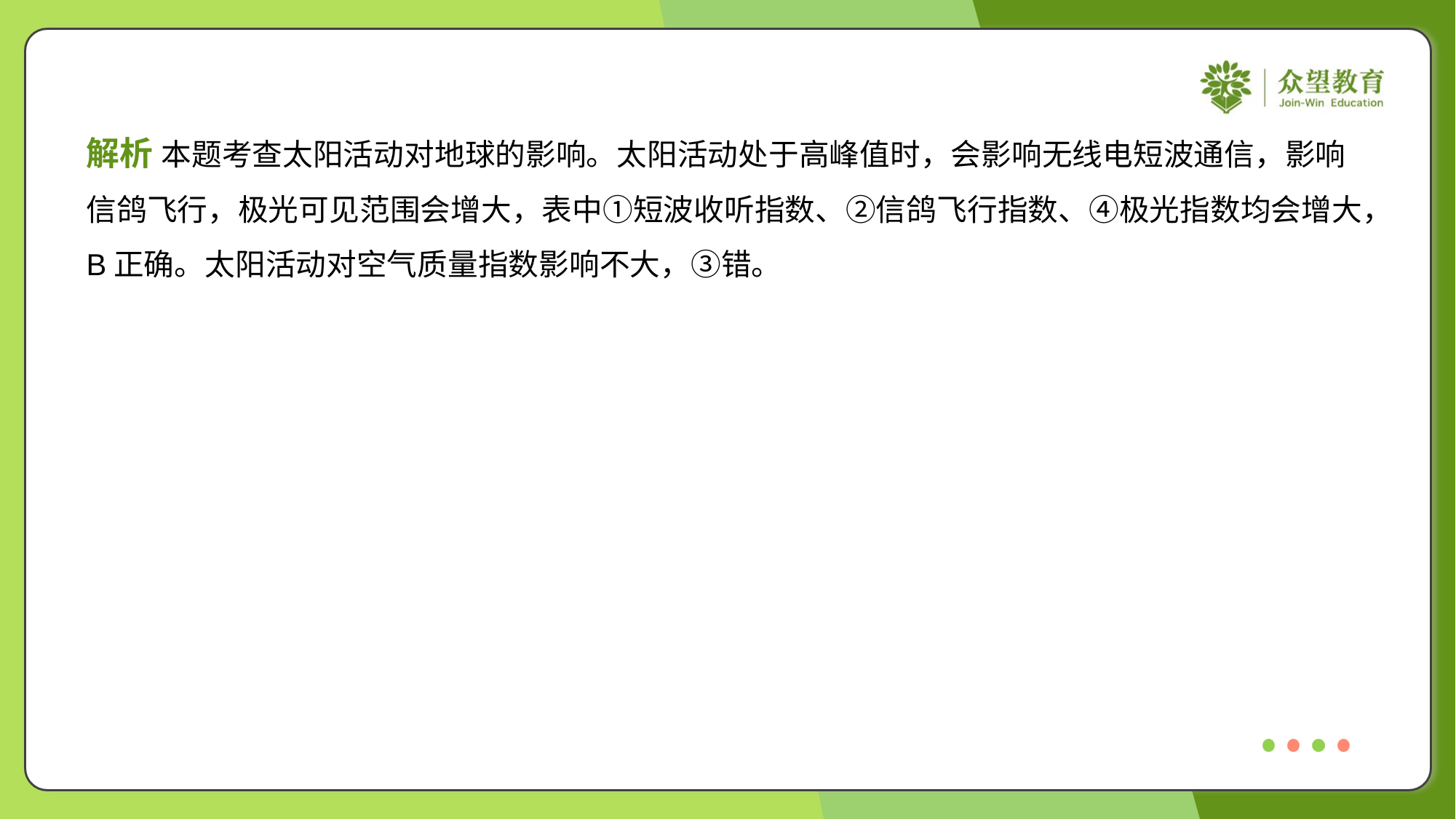

解析 本题考查太阳活动对地球的影响。太阳活动处于高峰值时，会影响无线电短波通信，影响
信鸽飞行，极光可见范围会增大，表中①短波收听指数、②信鸽飞行指数、④极光指数均会增大，
B正确。太阳活动对空气质量指数影响不大，③错。